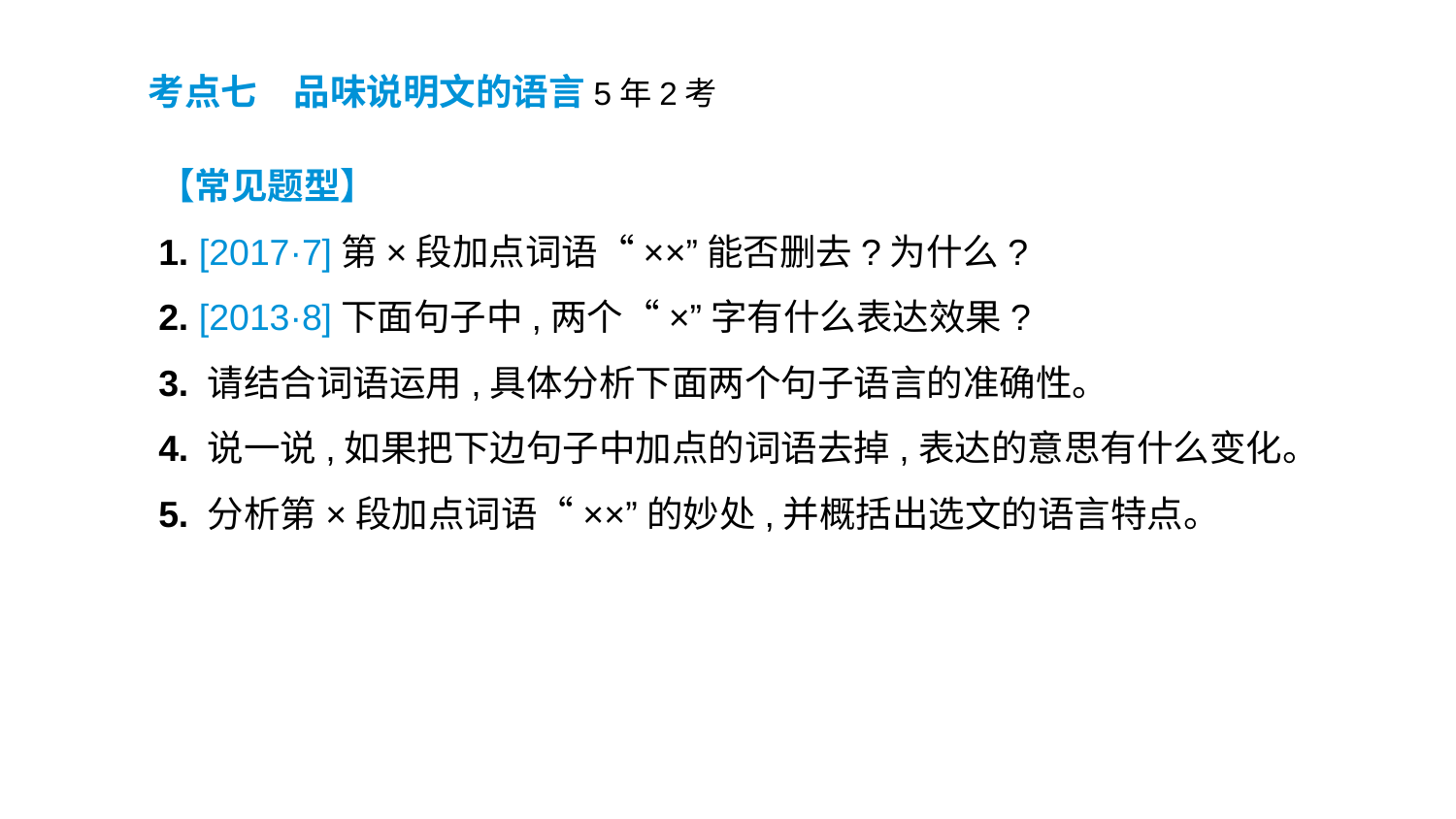

考点七　品味说明文的语言5年2考
【常见题型】
1. [2017·7]第×段加点词语“××”能否删去?为什么?
2. [2013·8]下面句子中,两个“×”字有什么表达效果?
3. 请结合词语运用,具体分析下面两个句子语言的准确性。
4. 说一说,如果把下边句子中加点的词语去掉,表达的意思有什么变化。
5. 分析第×段加点词语“××”的妙处,并概括出选文的语言特点。